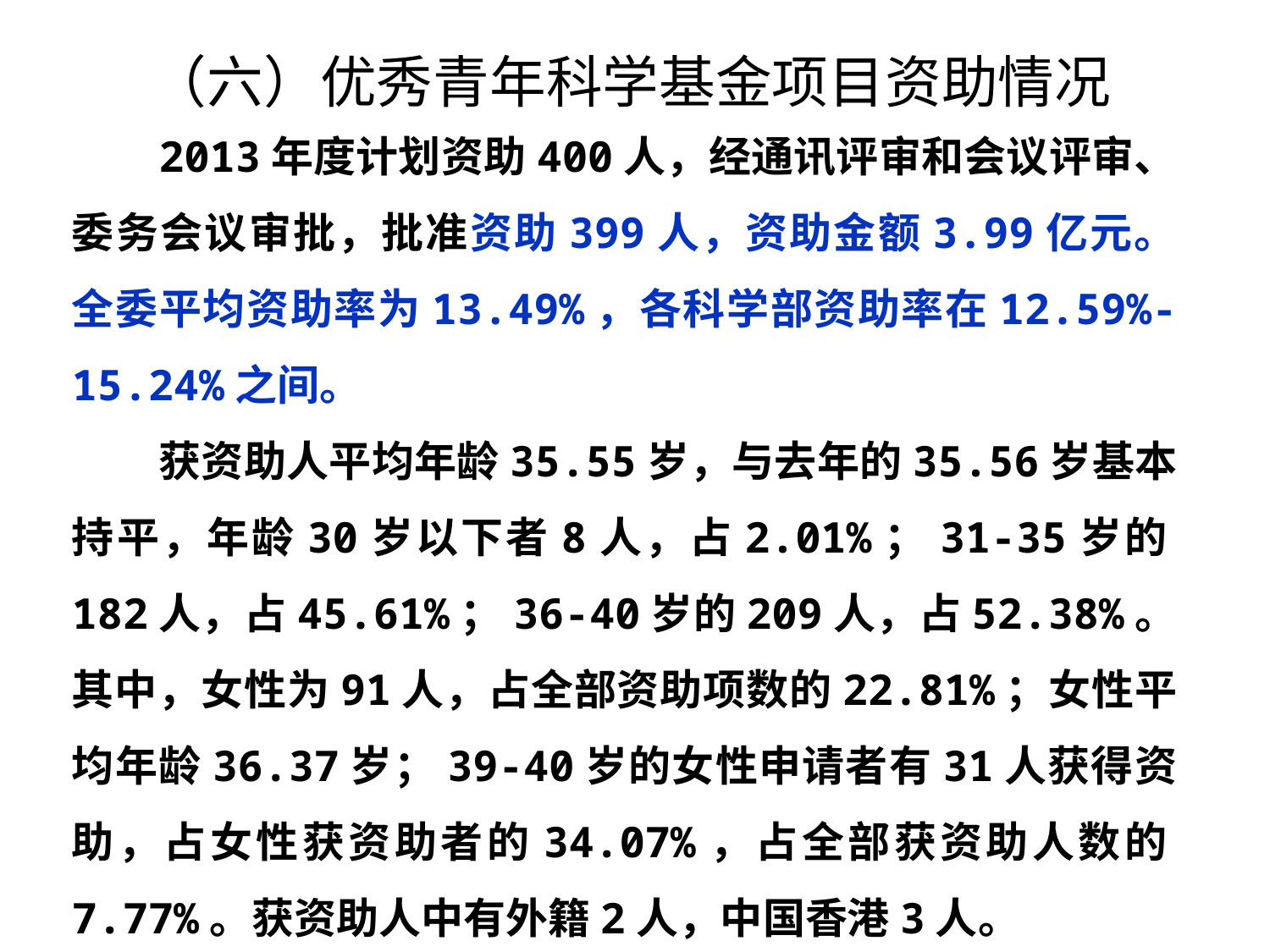

# （六）优秀青年科学基金项目资助情况
2013年度计划资助400人，经通讯评审和会议评审、委务会议审批，批准资助399人，资助金额3.99亿元。全委平均资助率为13.49%，各科学部资助率在12.59%-15.24%之间。
获资助人平均年龄35.55岁，与去年的35.56岁基本持平，年龄30岁以下者8人，占2.01%；31-35岁的182人，占45.61%；36-40岁的209人，占52.38%。其中，女性为91人，占全部资助项数的22.81%；女性平均年龄36.37岁；39-40岁的女性申请者有31人获得资助，占女性获资助者的34.07%，占全部获资助人数的7.77%。获资助人中有外籍2人，中国香港3人。